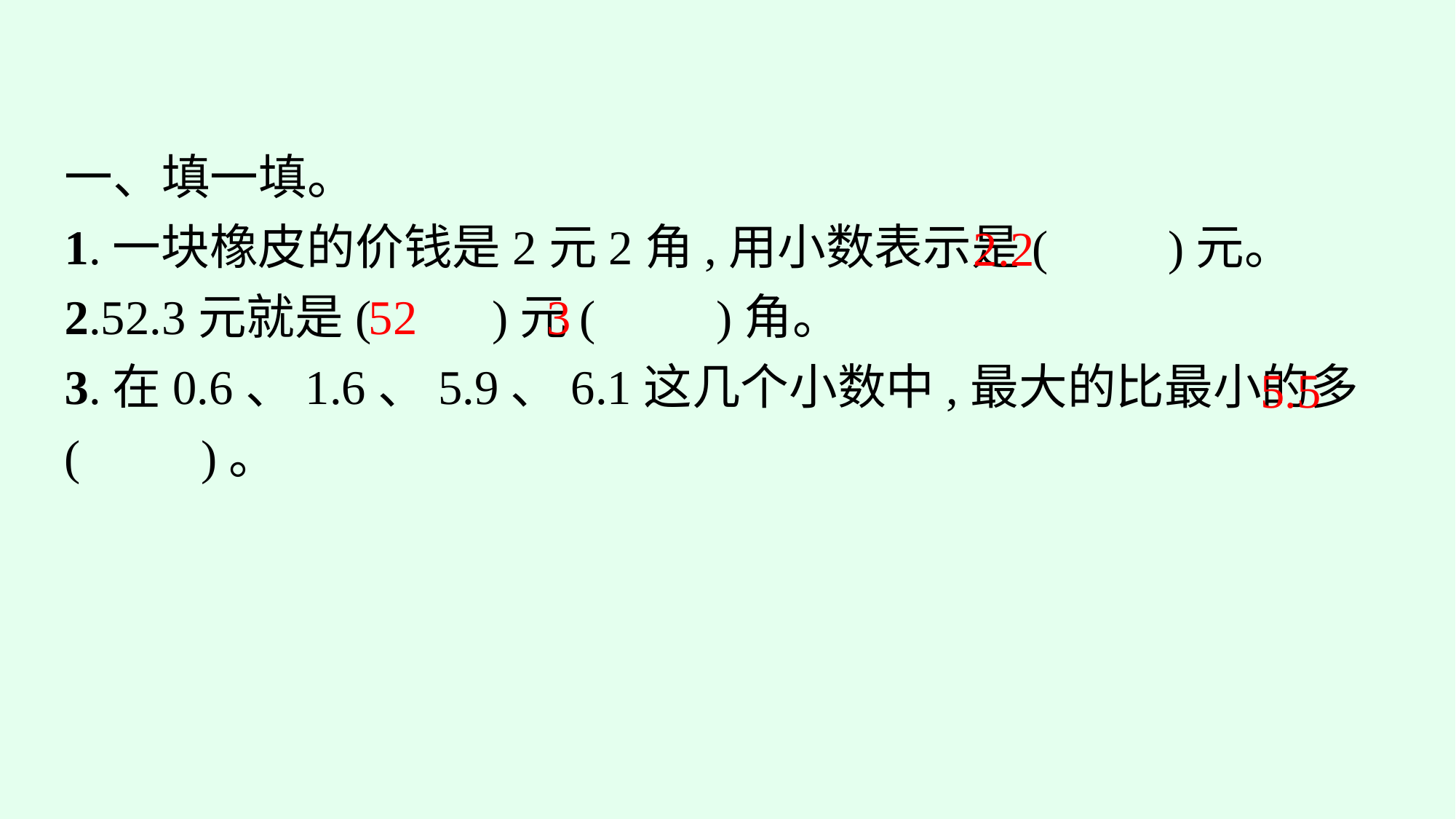

一、填一填。
1.一块橡皮的价钱是2元2角,用小数表示是(　　)元。
2.52.3元就是(　　)元(　　)角。
3.在0.6、1.6、5.9、6.1这几个小数中,最大的比最小的多(　　)。
2.2
52
3
5.5